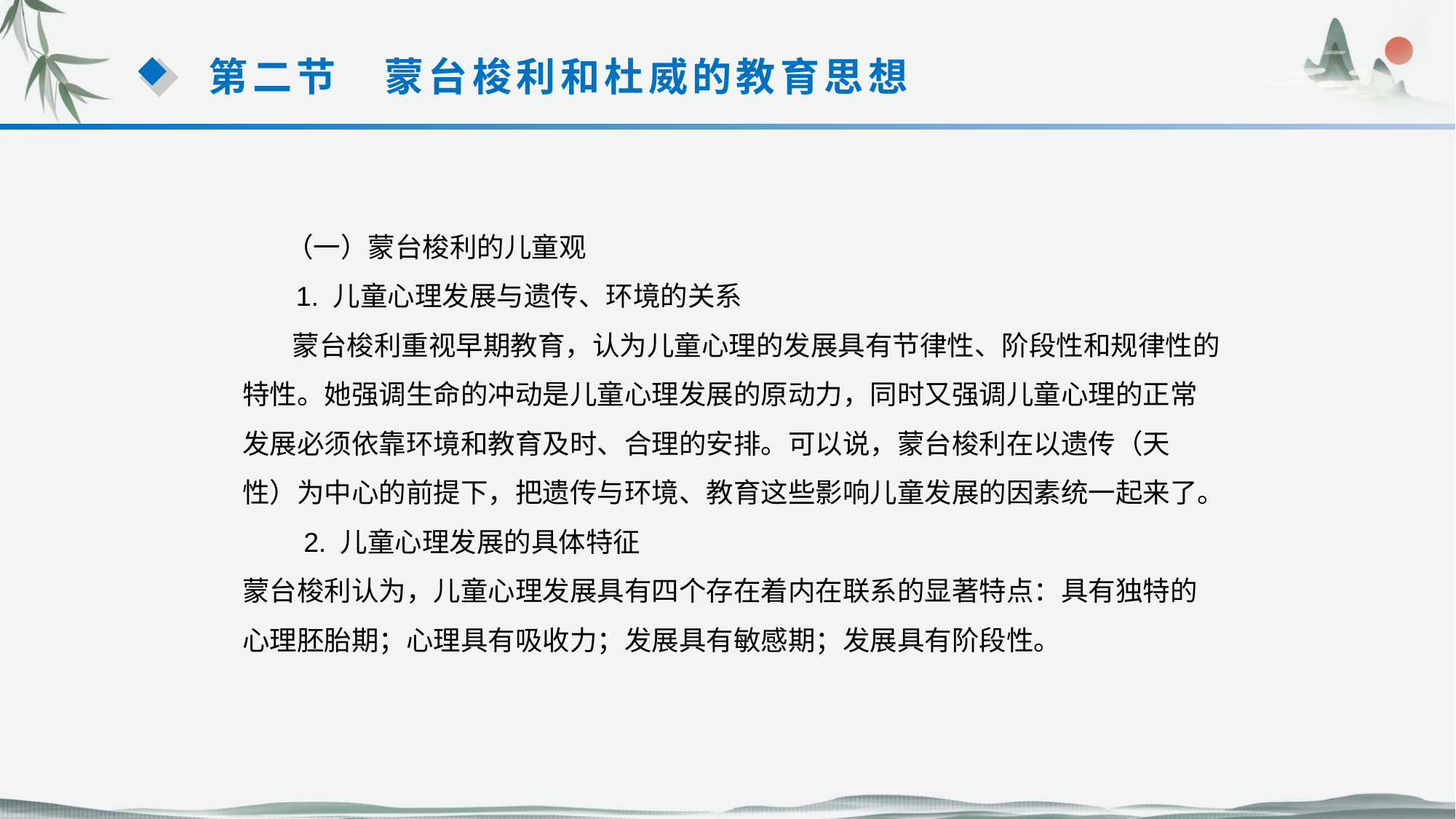

第二节　蒙台梭利和杜威的教育思想

      （一）蒙台梭利的儿童观
       1. 儿童心理发展与遗传、环境的关系
       蒙台梭利重视早期教育，认为儿童心理的发展具有节律性、阶段性和规律性的特性。她强调生命的冲动是儿童心理发展的原动力，同时又强调儿童心理的正常发展必须依靠环境和教育及时、合理的安排。可以说，蒙台梭利在以遗传（天性）为中心的前提下，把遗传与环境、教育这些影响儿童发展的因素统一起来了。
        2. 儿童心理发展的具体特征
蒙台梭利认为，儿童心理发展具有四个存在着内在联系的显著特点：具有独特的心理胚胎期；心理具有吸收力；发展具有敏感期；发展具有阶段性。